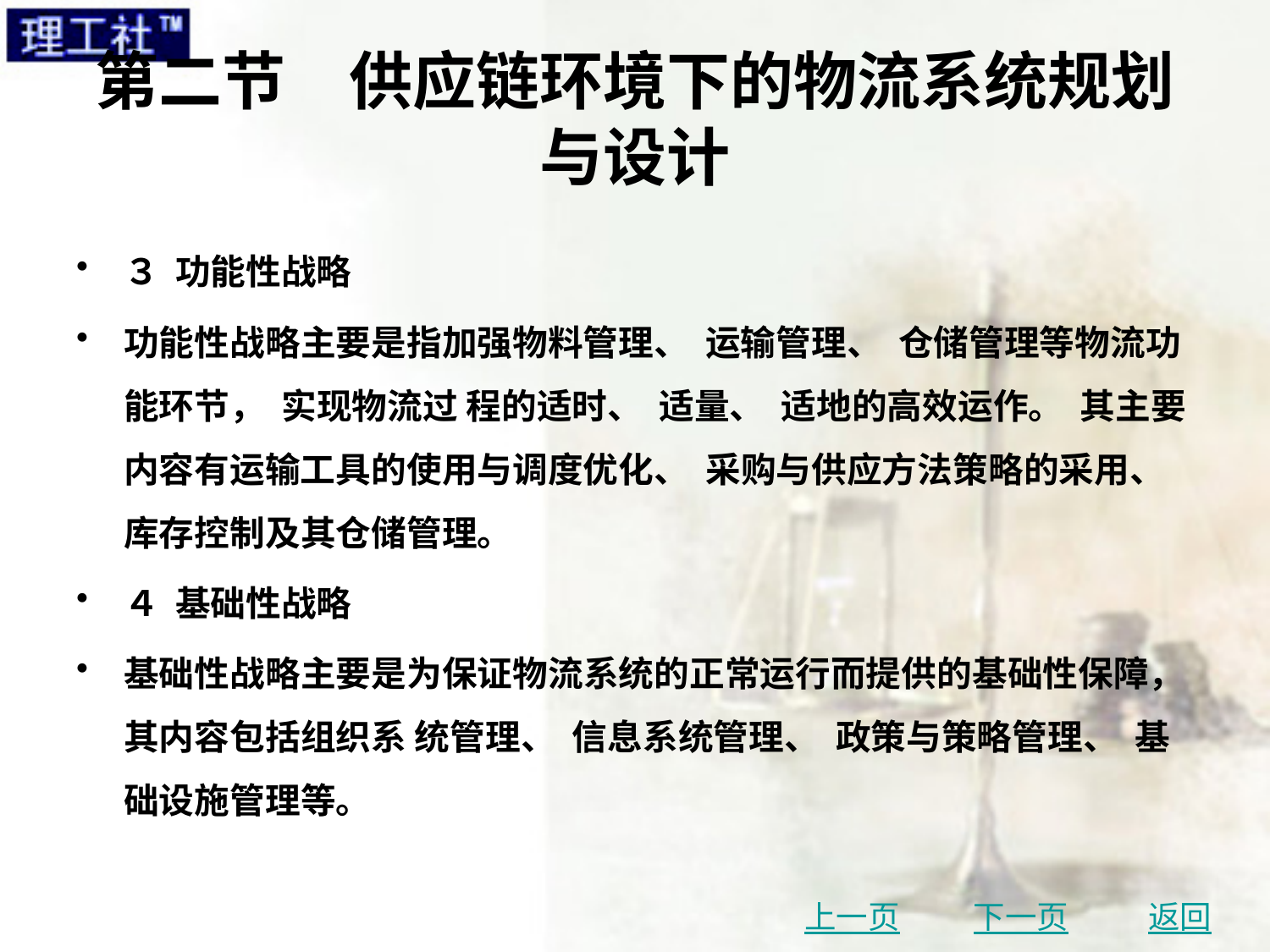

# 第二节　供应链环境下的物流系统规划与设计
３  功能性战略
功能性战略主要是指加强物料管理、  运输管理、  仓储管理等物流功能环节，  实现物流过 程的适时、  适量、  适地的高效运作。  其主要内容有运输工具的使用与调度优化、  采购与供应方法策略的采用、  库存控制及其仓储管理。
４  基础性战略
基础性战略主要是为保证物流系统的正常运行而提供的基础性保障， 其内容包括组织系 统管理、  信息系统管理、  政策与策略管理、  基础设施管理等。

上一页
下一页
返回